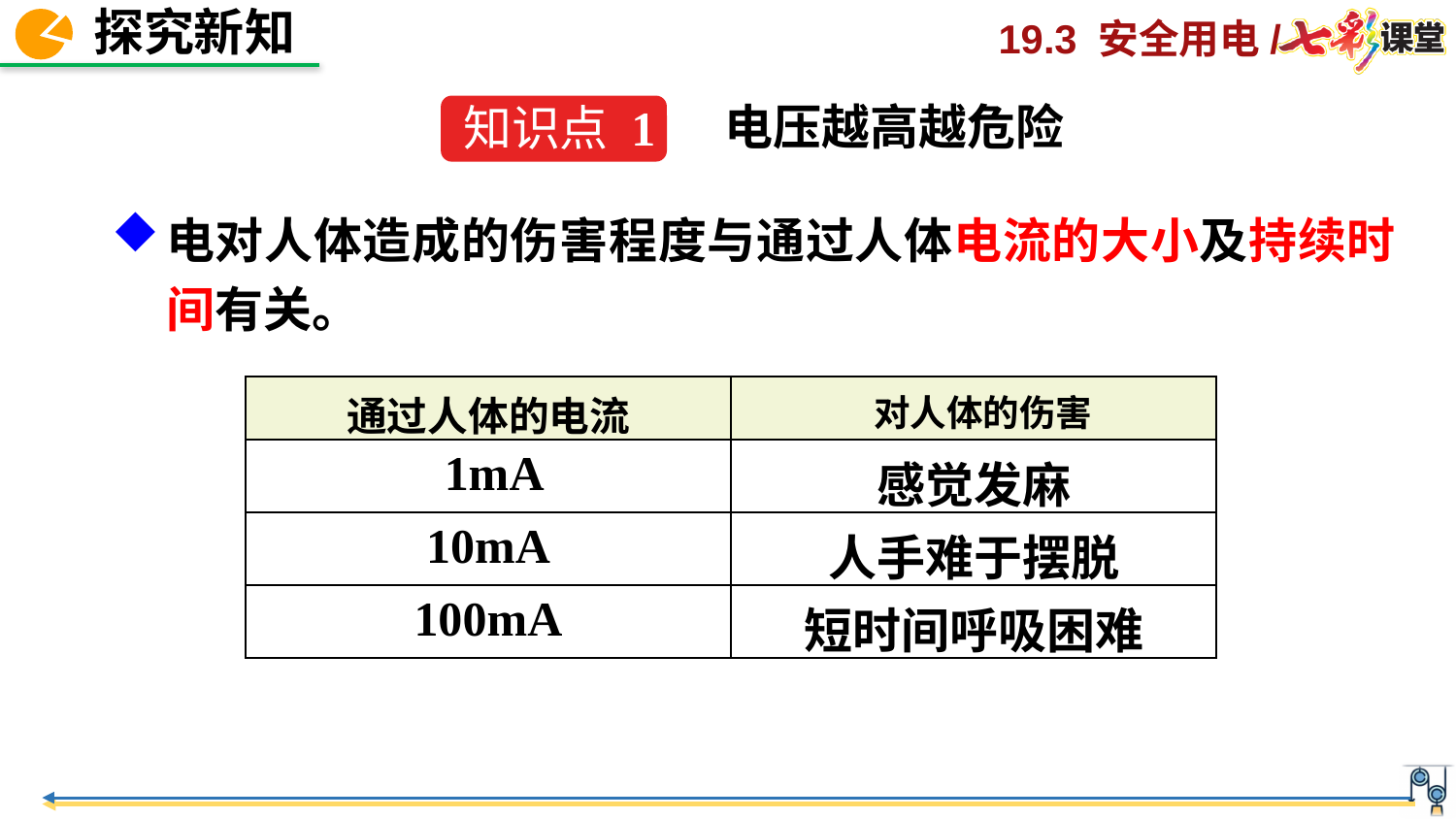

电压越高越危险

知识点 1
电对人体造成的伤害程度与通过人体电流的大小及持续时间有关。
| 通过人体的电流 | 对人体的伤害 |
| --- | --- |
| 1mA | 感觉发麻 |
| 10mA | 人手难于摆脱 |
| 100mA | 短时间呼吸困难 |